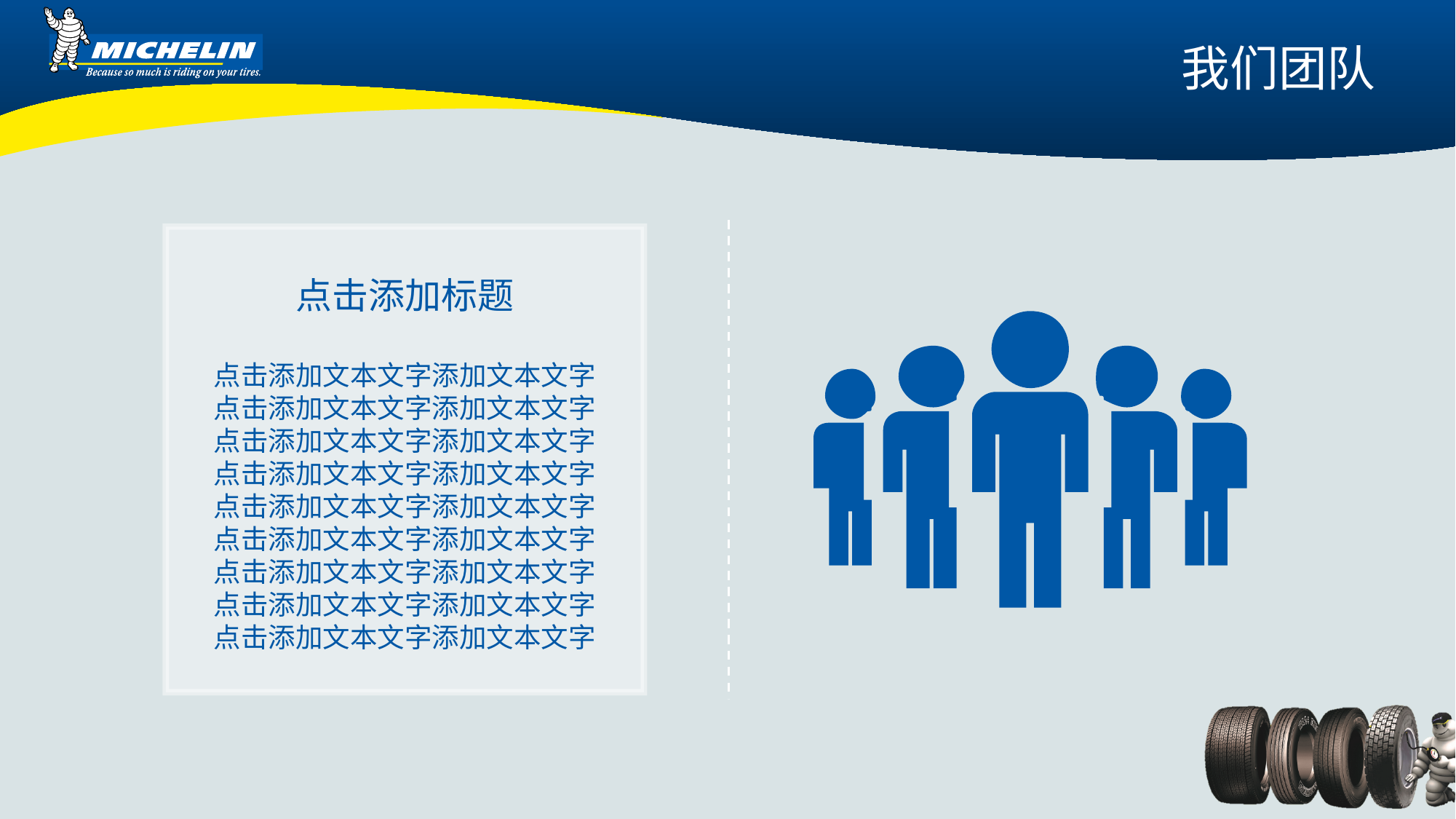

我们团队

点击添加标题

点击添加文本文字添加文本文字
点击添加文本文字添加文本文字
点击添加文本文字添加文本文字
点击添加文本文字添加文本文字
点击添加文本文字添加文本文字
点击添加文本文字添加文本文字
点击添加文本文字添加文本文字
点击添加文本文字添加文本文字
点击添加文本文字添加文本文字